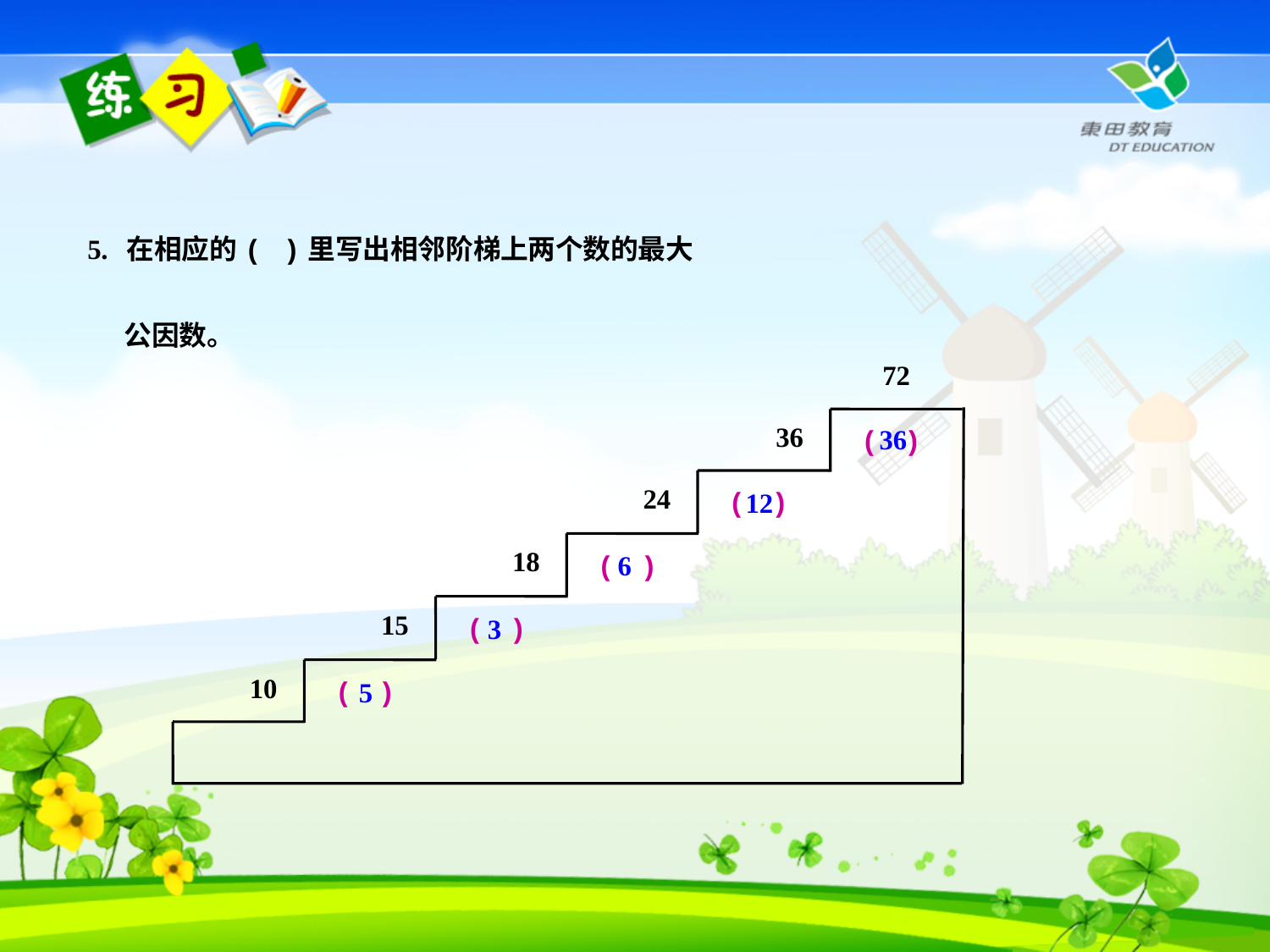

5. 在相应的(    )里写出相邻阶梯上两个数的最大
    公因数。
72
36

(     )

24

(     )
18

(     )
15

(     )
10

(     )

36
12
6
3
5